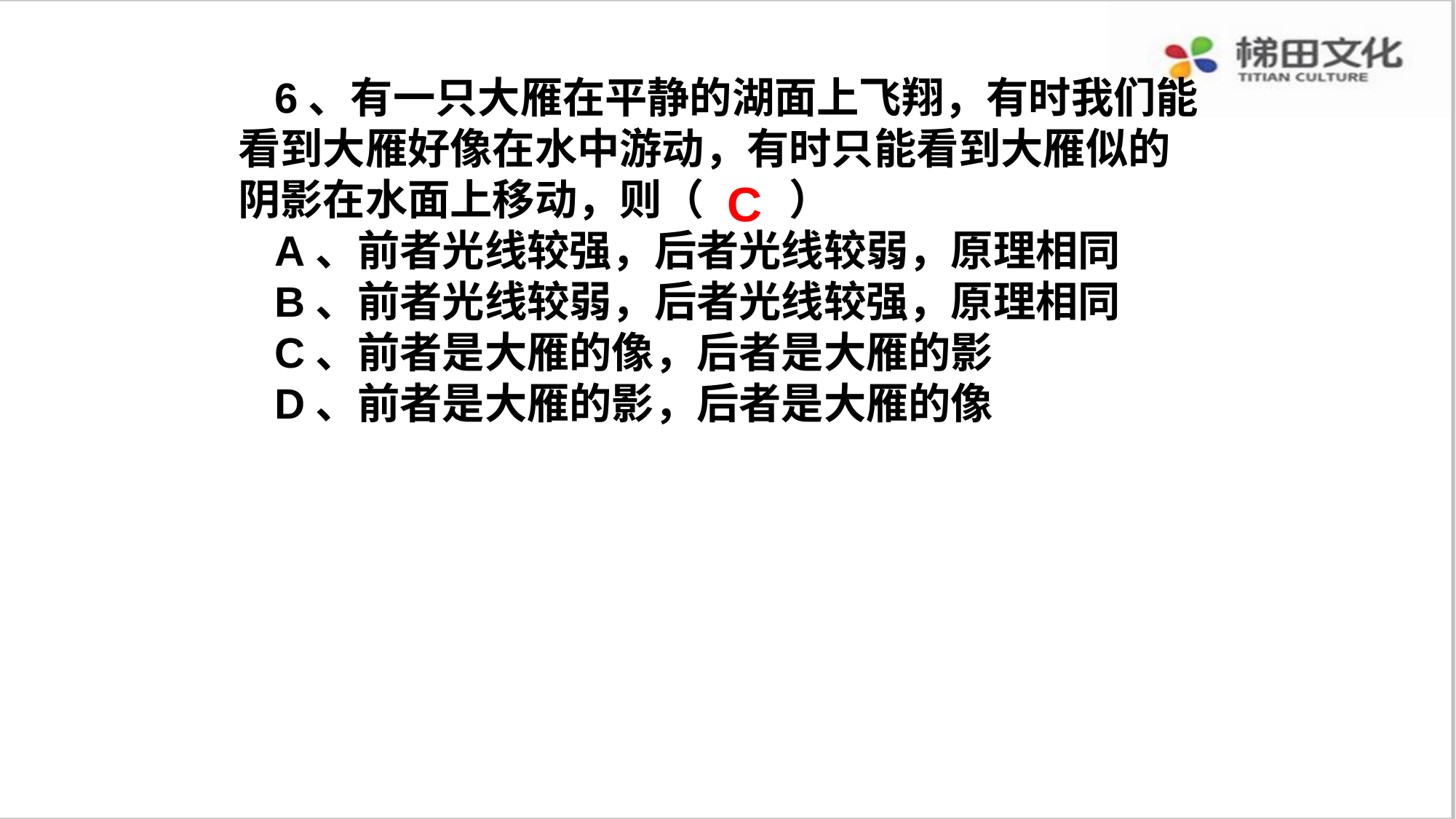

6、有一只大雁在平静的湖面上飞翔，有时我们能看到大雁好像在水中游动，有时只能看到大雁似的阴影在水面上移动，则（　　）
A、前者光线较强，后者光线较弱，原理相同
B、前者光线较弱，后者光线较强，原理相同
C、前者是大雁的像，后者是大雁的影
D、前者是大雁的影，后者是大雁的像
C